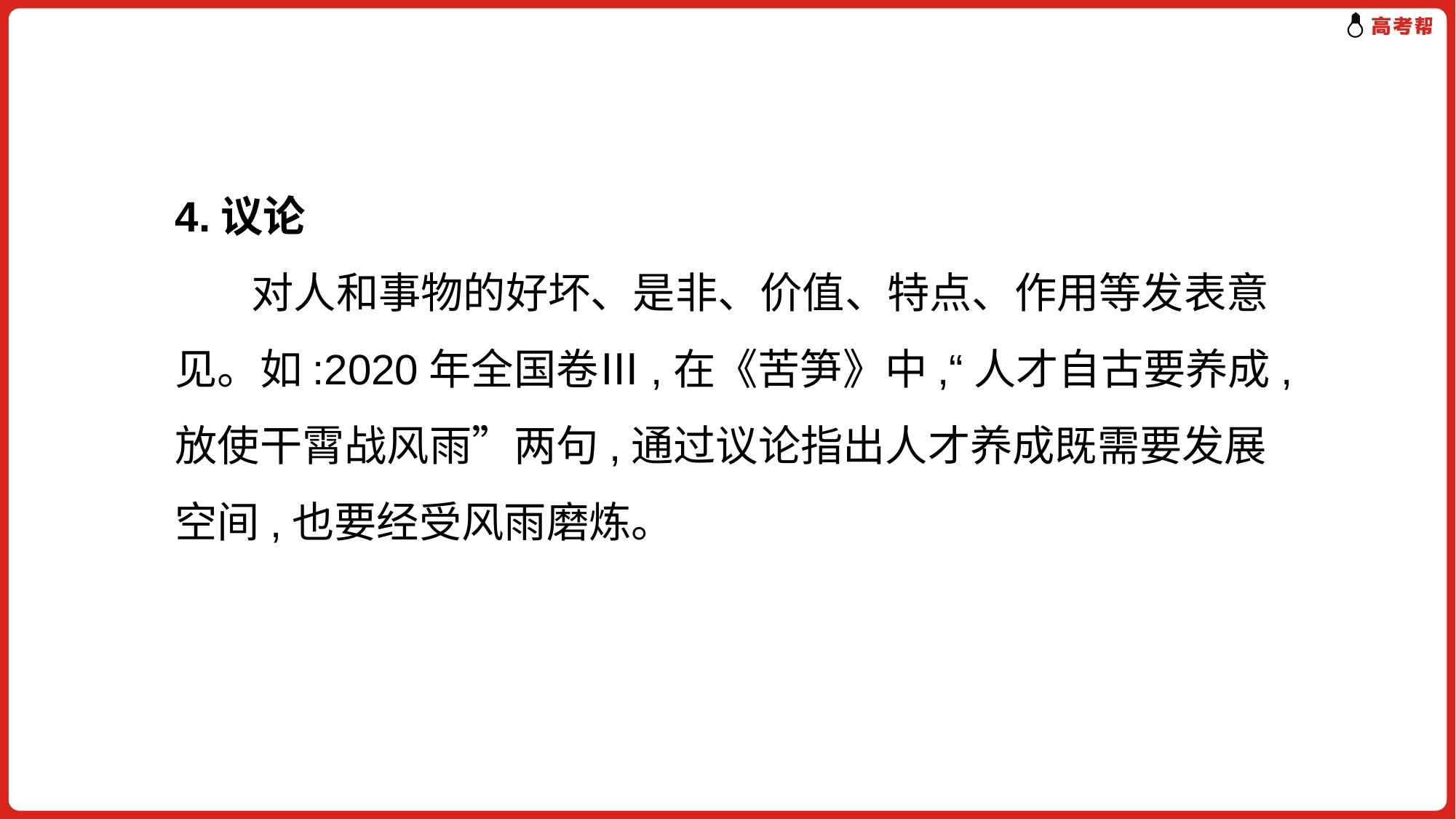

4.议论
       对人和事物的好坏、是非、价值、特点、作用等发表意见。如:2020年全国卷Ⅲ,在《苦笋》中,“人才自古要养成,放使干霄战风雨”两句,通过议论指出人才养成既需要发展空间,也要经受风雨磨炼。